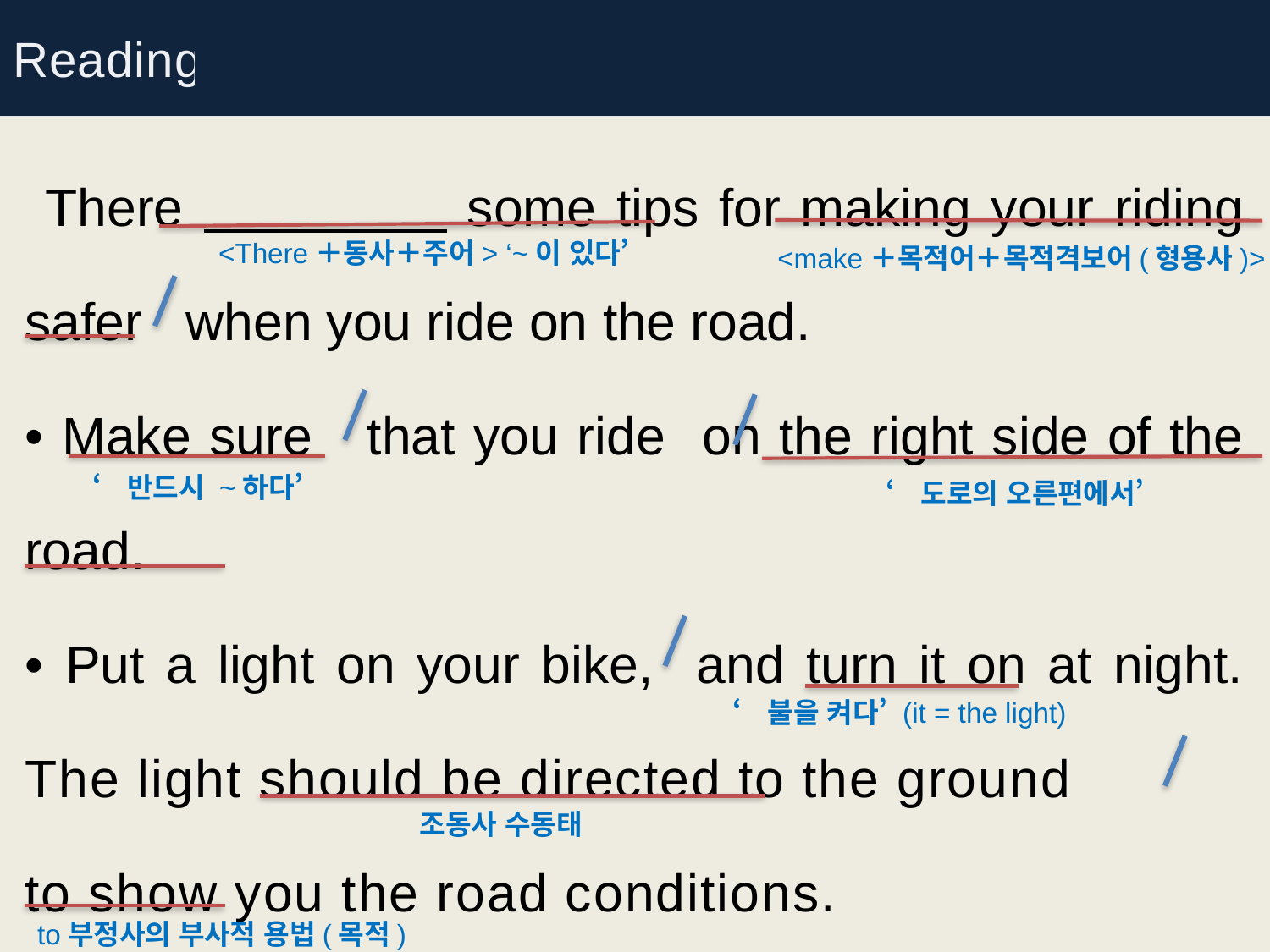

Reading
 There              some tips for making your riding safer   when you ride on the road.
• Make sure   that you ride  on the right side of the road.
• Put a light on your bike,  and turn it on at night. The light should be directed to the ground
to show you the road conditions.
<There＋동사＋주어> ‘~이 있다’
<make＋목적어＋목적격보어(형용사)>
‘반드시 ~하다’
‘도로의 오른편에서’
‘불을 켜다’ (it = the light)
조동사 수동태
to부정사의 부사적 용법(목적)